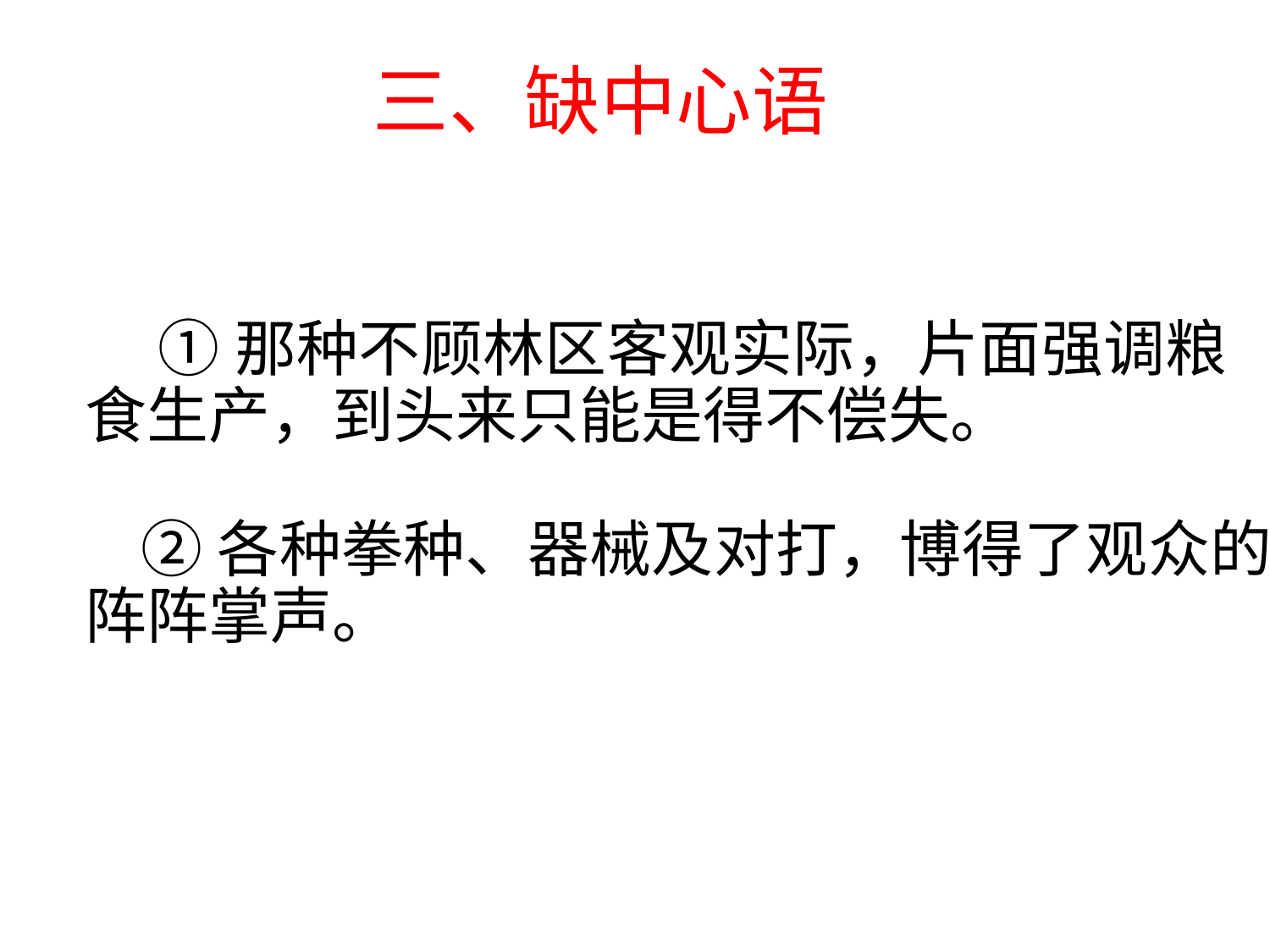

三、缺中心语
①那种不顾林区客观实际，片面强调粮
食生产，到头来只能是得不偿失。
②各种拳种、器械及对打，博得了观众的
阵阵掌声。